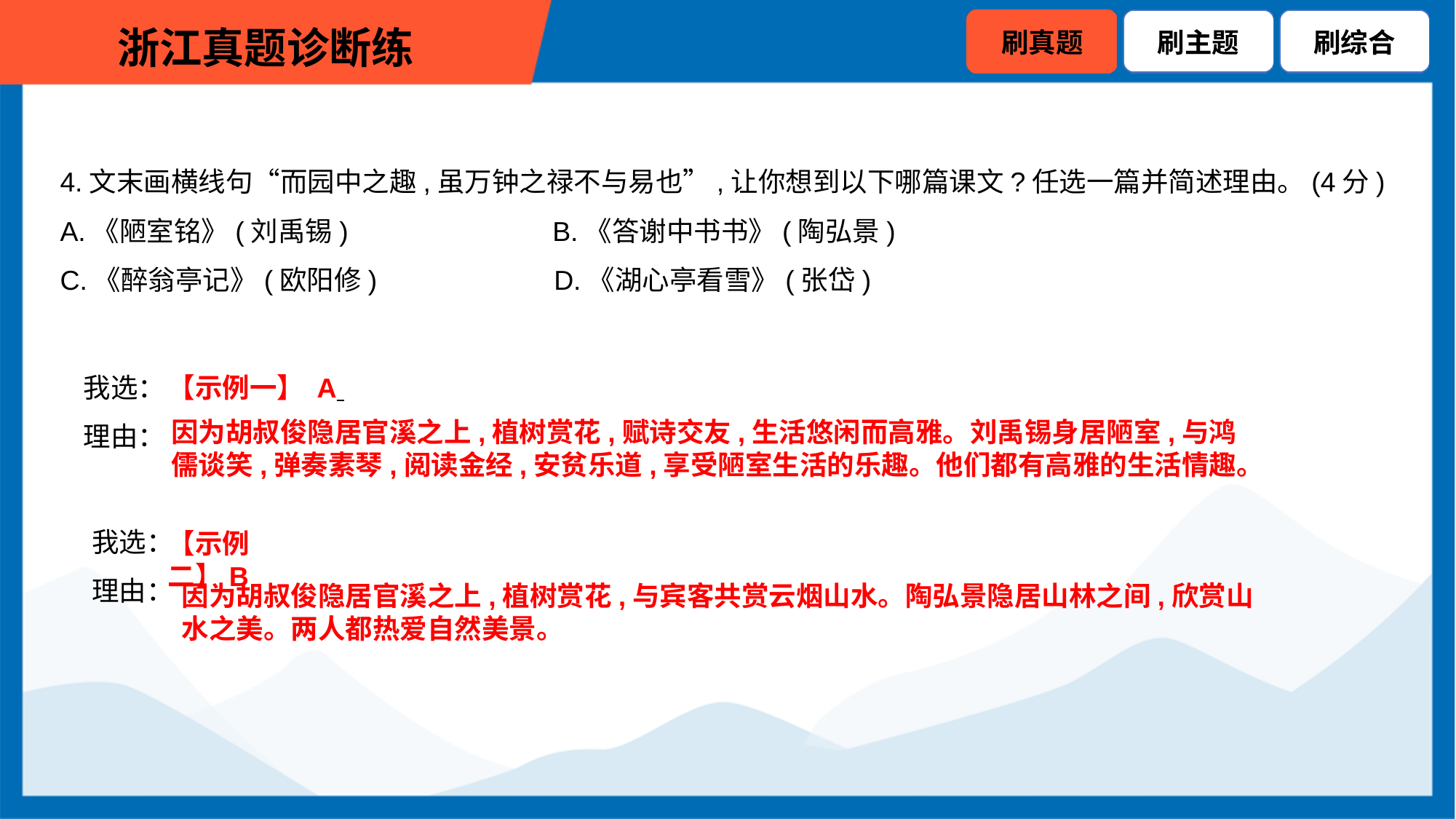

4.文末画横线句“而园中之趣,虽万钟之禄不与易也”,让你想到以下哪篇课文?任选一篇并简述理由。(4分)
A.《陋室铭》(刘禹锡)　　　　　　　B.《答谢中书书》(陶弘景)
C.《醉翁亭记》(欧阳修)　　　　　　D.《湖心亭看雪》(张岱)
我选：
理由：
【示例一】 A
因为胡叔俊隐居官溪之上,植树赏花,赋诗交友,生活悠闲而高雅。刘禹锡身居陋室,与鸿儒谈笑,弹奏素琴,阅读金经,安贫乐道,享受陋室生活的乐趣。他们都有高雅的生活情趣。
我选：
理由：
【示例二】B
因为胡叔俊隐居官溪之上,植树赏花,与宾客共赏云烟山水。陶弘景隐居山林之间,欣赏山水之美。两人都热爱自然美景。